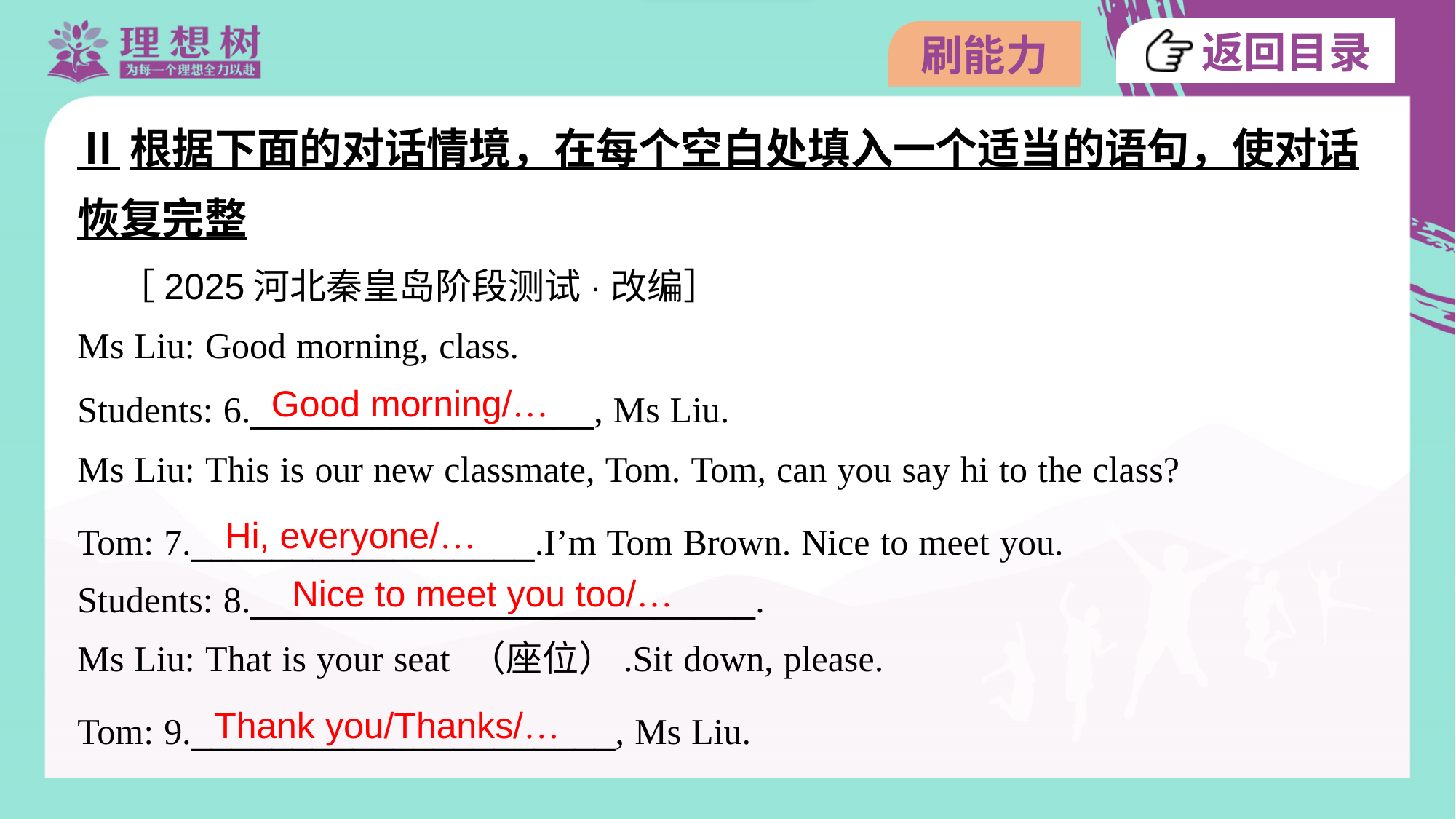

Ⅱ根据下面的对话情境，在每个空白处填入一个适当的语句，使对话
恢复完整
    ［2025河北秦皇岛阶段测试·改编］
Ms Liu: Good morning, class.
Good morning/…
Students: 6._________________, Ms Liu.
Ms Liu: This is our new classmate, Tom. Tom, can you say hi to the class?
Hi, everyone/…
Tom: 7._________________.I’m Tom Brown. Nice to meet you.
Nice to meet you too/…
Students: 8._________________________.
Ms Liu: That is your seat （座位）.Sit down, please.
Thank you/Thanks/…
Tom: 9._____________________, Ms Liu.